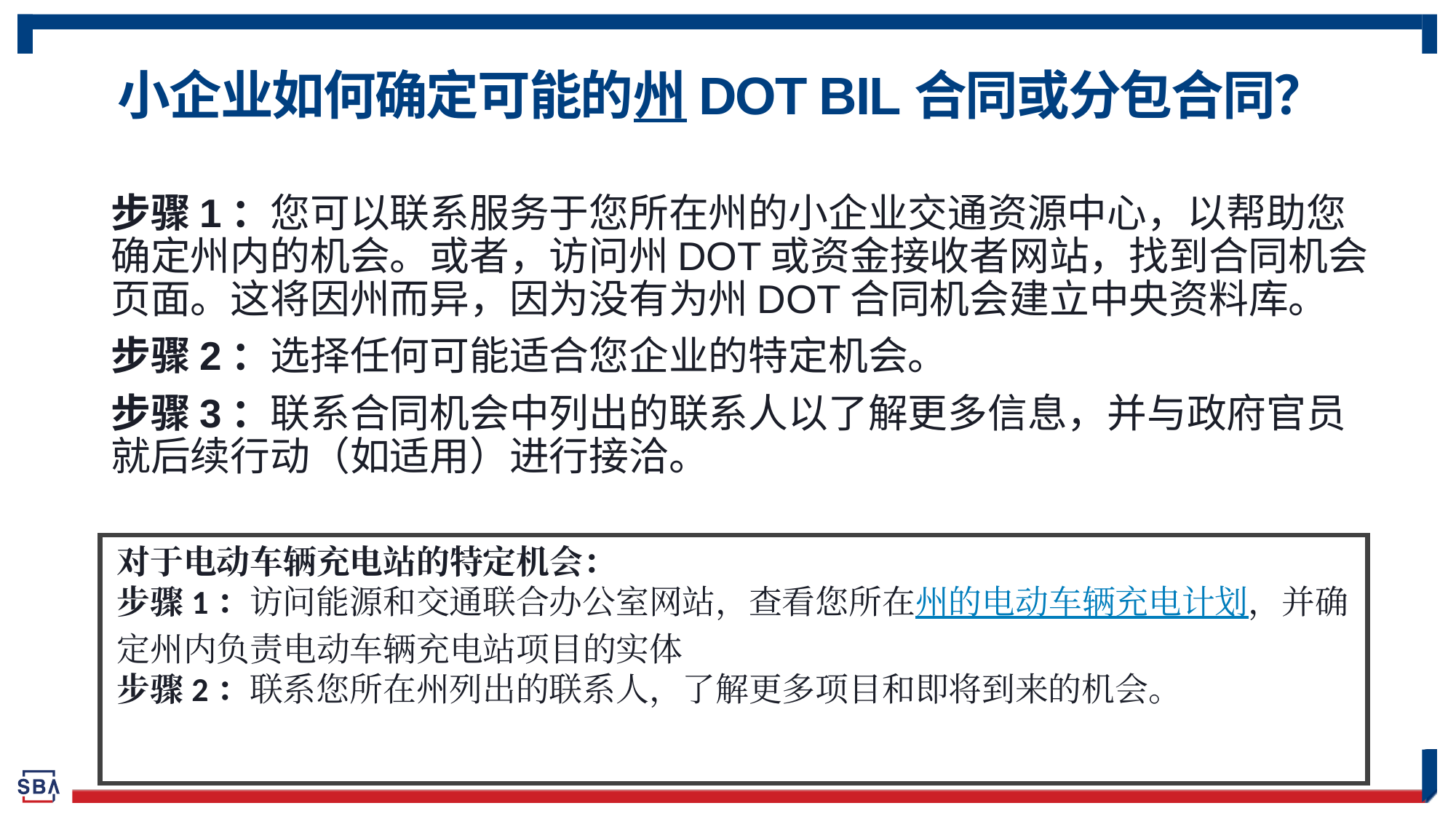

# 小企业如何确定可能的州DOT BIL合同或分包合同？
步骤1：您可以联系服务于您所在州的小企业交通资源中心，以帮助您确定州内的机会。或者，访问州DOT或资金接收者网站，找到合同机会页面。这将因州而异，因为没有为州DOT合同机会建立中央资料库。
步骤2：选择任何可能适合您企业的特定机会。
步骤3：联系合同机会中列出的联系人以了解更多信息，并与政府官员就后续行动（如适用）进行接洽。

对于电动车辆充电站的特定机会：
步骤1：访问能源和交通联合办公室网站，查看您所在州的电动车辆充电计划，并确定州内负责电动车辆充电站项目的实体
步骤2：联系您所在州列出的联系人，了解更多项目和即将到来的机会。